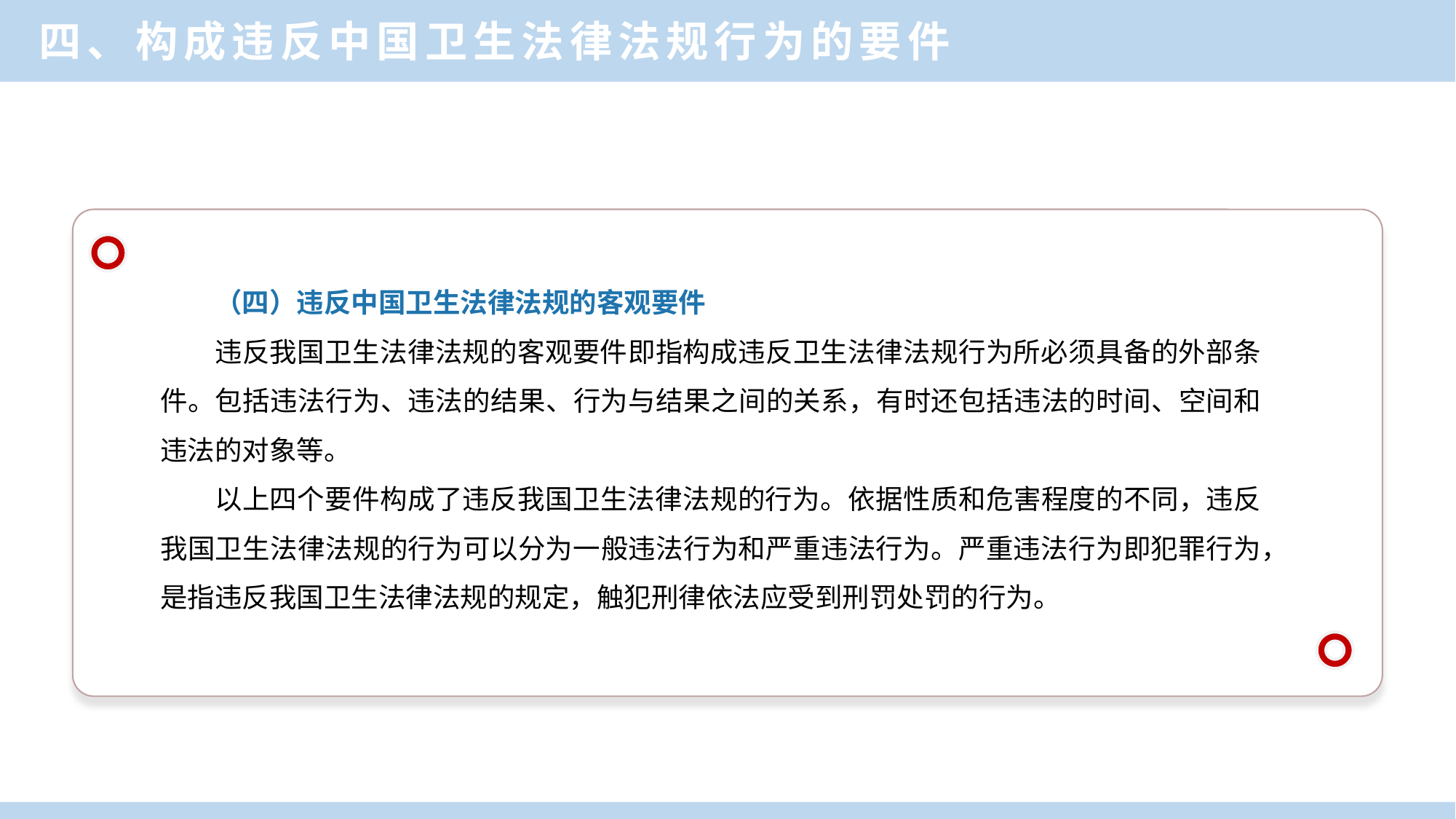

四、构成违反中国卫生法律法规行为的要件

（四）违反中国卫生法律法规的客观要件
违反我国卫生法律法规的客观要件即指构成违反卫生法律法规行为所必须具备的外部条件。包括违法行为、违法的结果、行为与结果之间的关系，有时还包括违法的时间、空间和违法的对象等。
以上四个要件构成了违反我国卫生法律法规的行为。依据性质和危害程度的不同，违反我国卫生法律法规的行为可以分为一般违法行为和严重违法行为。严重违法行为即犯罪行为，是指违反我国卫生法律法规的规定，触犯刑律依法应受到刑罚处罚的行为。